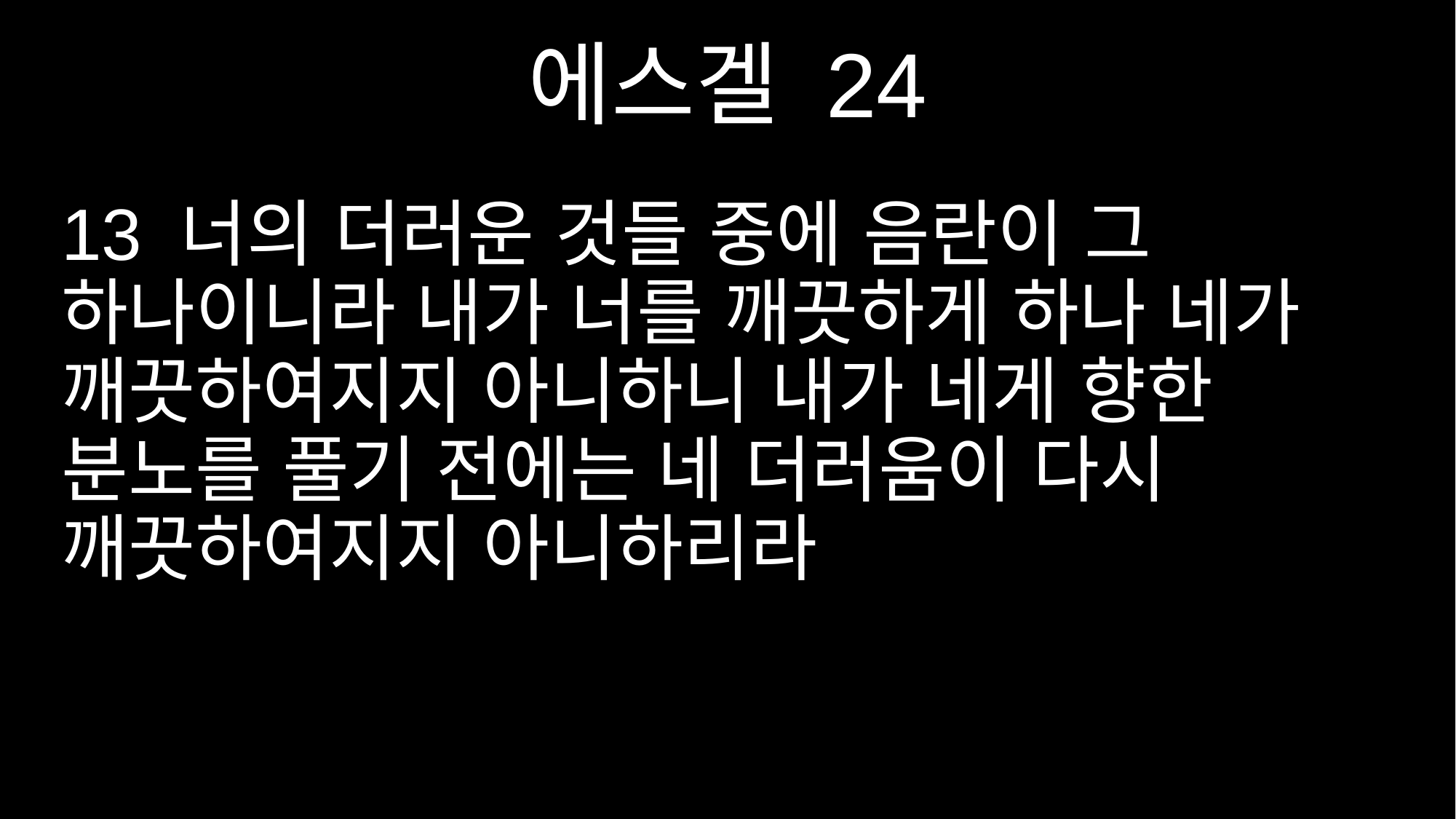

에스겔 24
13 너의 더러운 것들 중에 음란이 그 하나이니라 내가 너를 깨끗하게 하나 네가 깨끗하여지지 아니하니 내가 네게 향한 분노를 풀기 전에는 네 더러움이 다시 깨끗하여지지 아니하리라